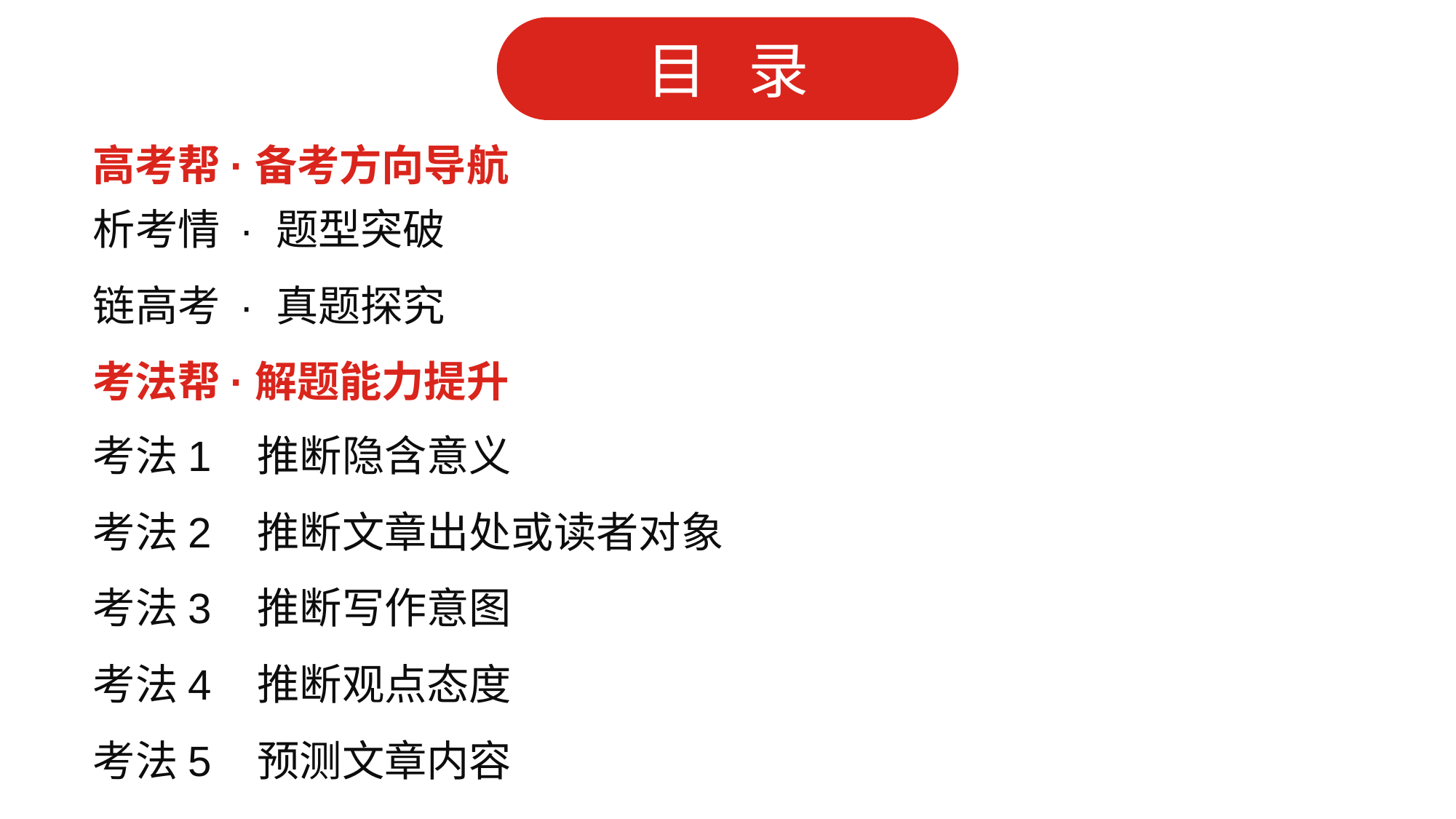

高考帮·备考方向导航
析考情 · 题型突破
链高考 · 真题探究
考法帮·解题能力提升
考法1   推断隐含意义
考法2   推断文章出处或读者对象
考法3   推断写作意图
考法4   推断观点态度
考法5   预测文章内容